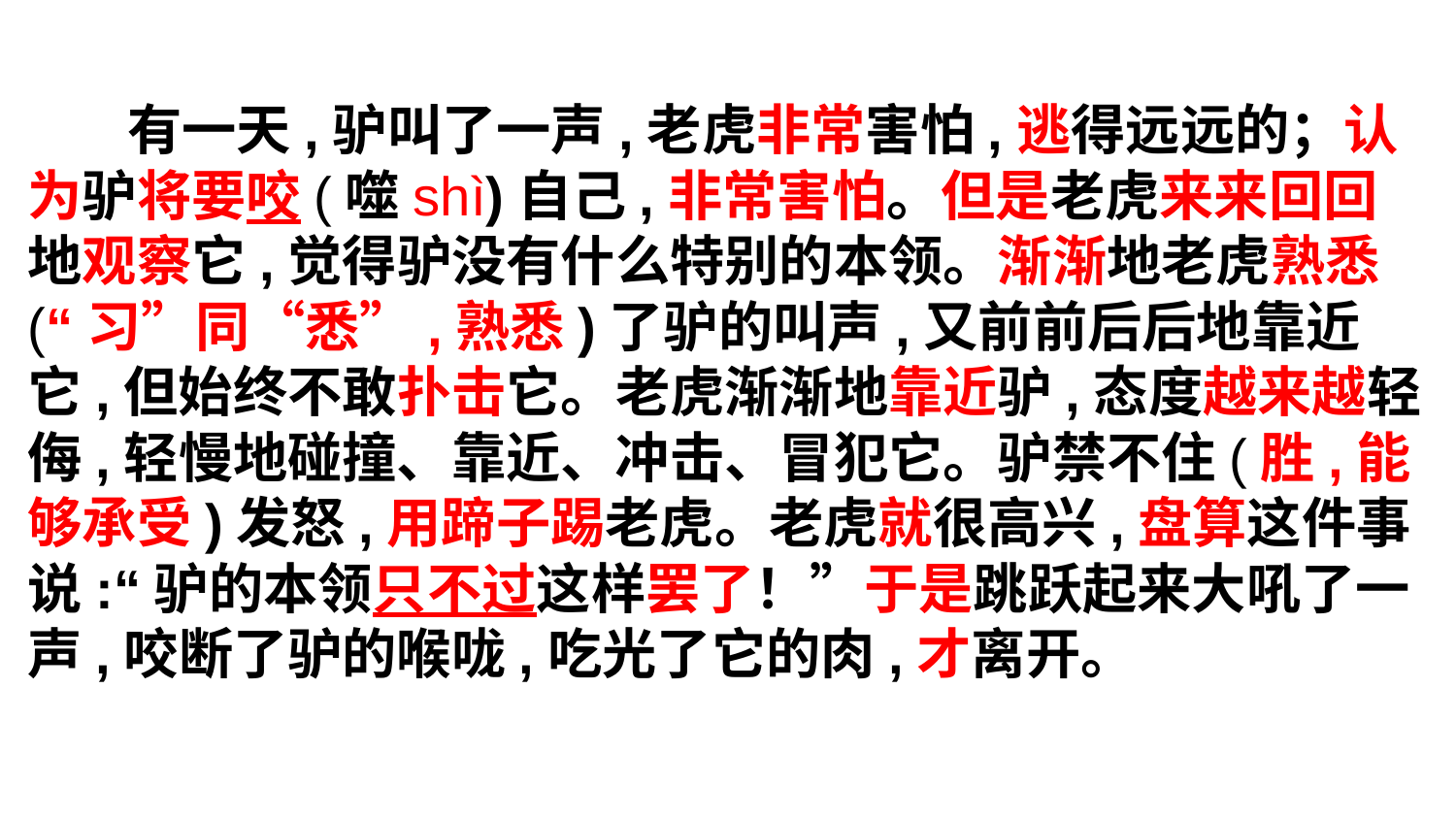

有一天,驴叫了一声,老虎非常害怕,逃得远远的；认为驴将要咬(噬shì)自己,非常害怕。但是老虎来来回回地观察它,觉得驴没有什么特别的本领。渐渐地老虎熟悉(“习”同“悉”,熟悉)了驴的叫声,又前前后后地靠近它,但始终不敢扑击它。老虎渐渐地靠近驴,态度越来越轻侮,轻慢地碰撞、靠近、冲击、冒犯它。驴禁不住(胜,能够承受)发怒,用蹄子踢老虎。老虎就很高兴,盘算这件事说:“驴的本领只不过这样罢了！”于是跳跃起来大吼了一声,咬断了驴的喉咙,吃光了它的肉,才离开。